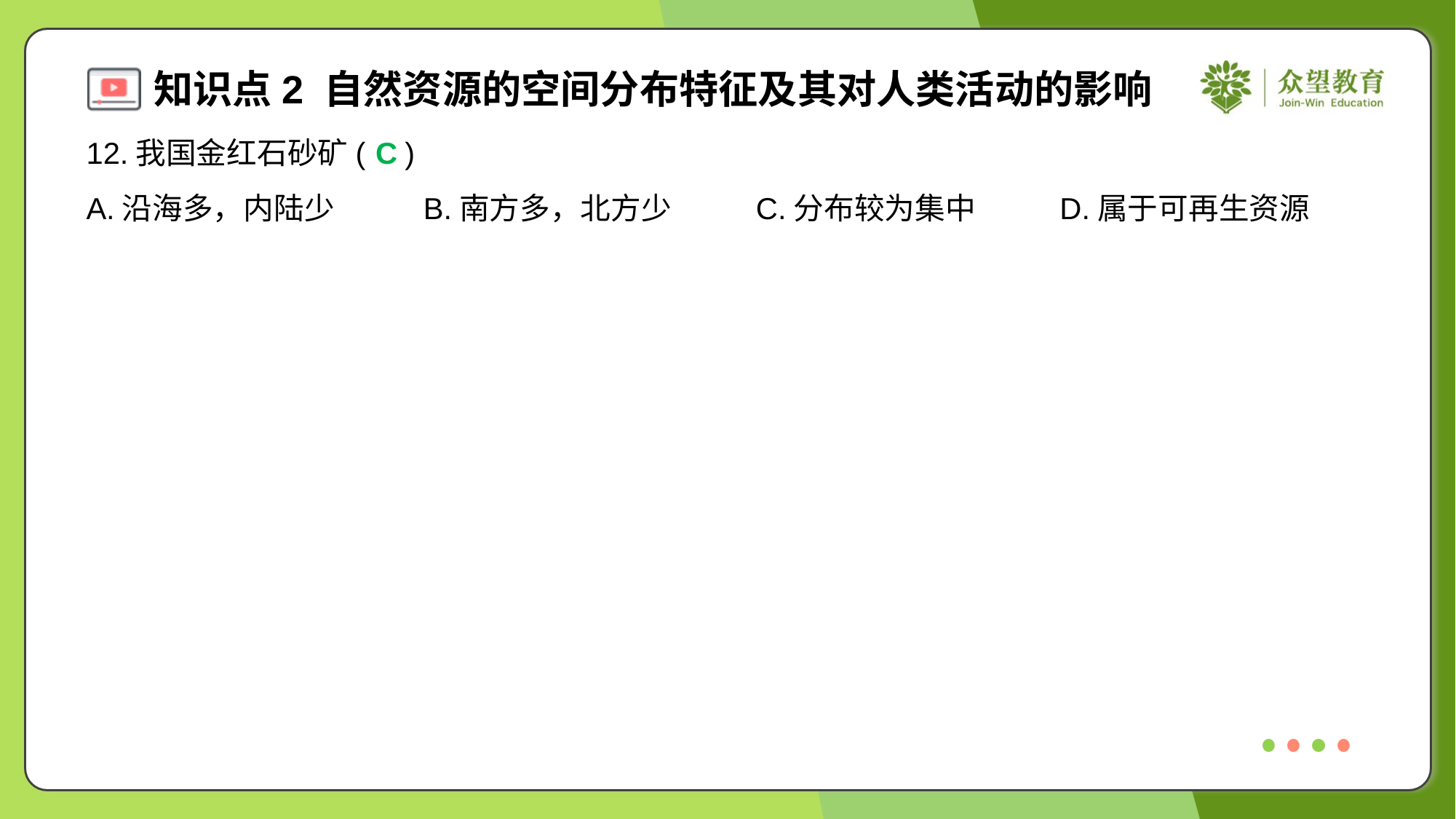

12.我国金红石砂矿(     )
C
A.沿海多，内陆少	B.南方多，北方少	C.分布较为集中	D.属于可再生资源